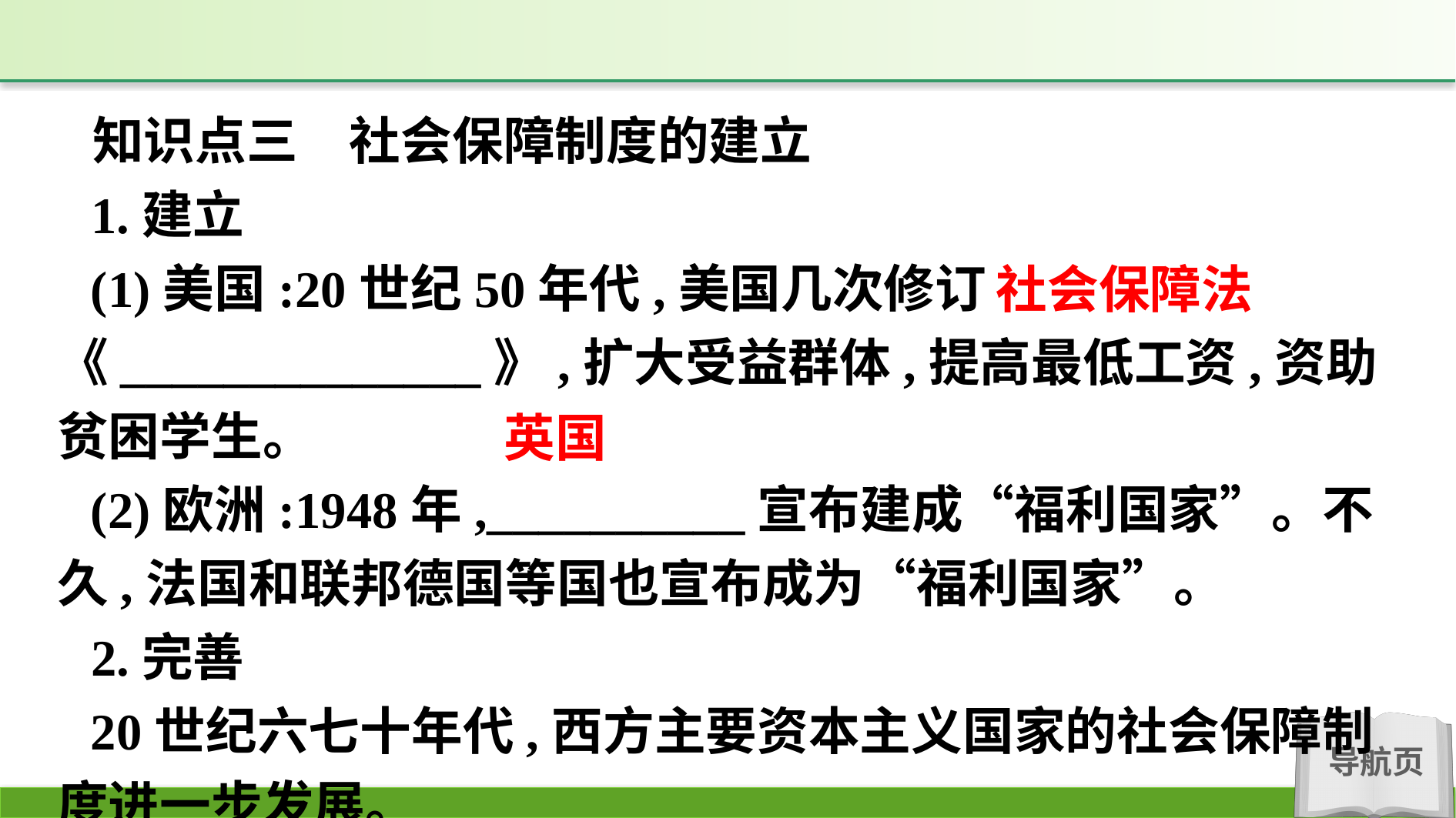

知识点三　社会保障制度的建立
1.建立
(1)美国:20世纪50年代,美国几次修订《______________》,扩大受益群体,提高最低工资,资助贫困学生。
(2)欧洲:1948年,__________宣布建成“福利国家”。不久,法国和联邦德国等国也宣布成为“福利国家”。
2.完善
20世纪六七十年代,西方主要资本主义国家的社会保障制度进一步发展。
社会保障法
英国